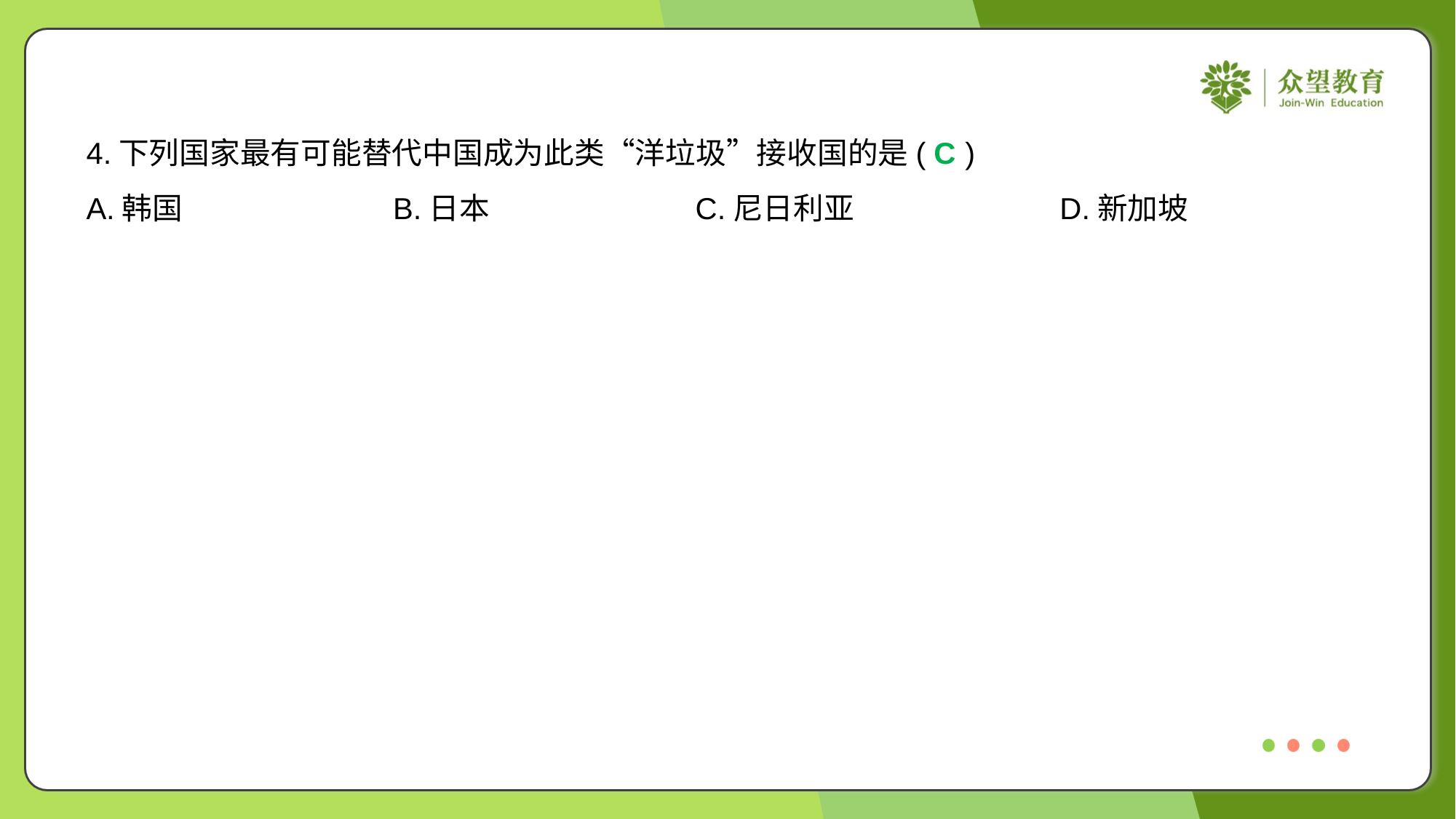

4.下列国家最有可能替代中国成为此类“洋垃圾”接收国的是(     )
C
A.韩国	B.日本	C.尼日利亚	D.新加坡